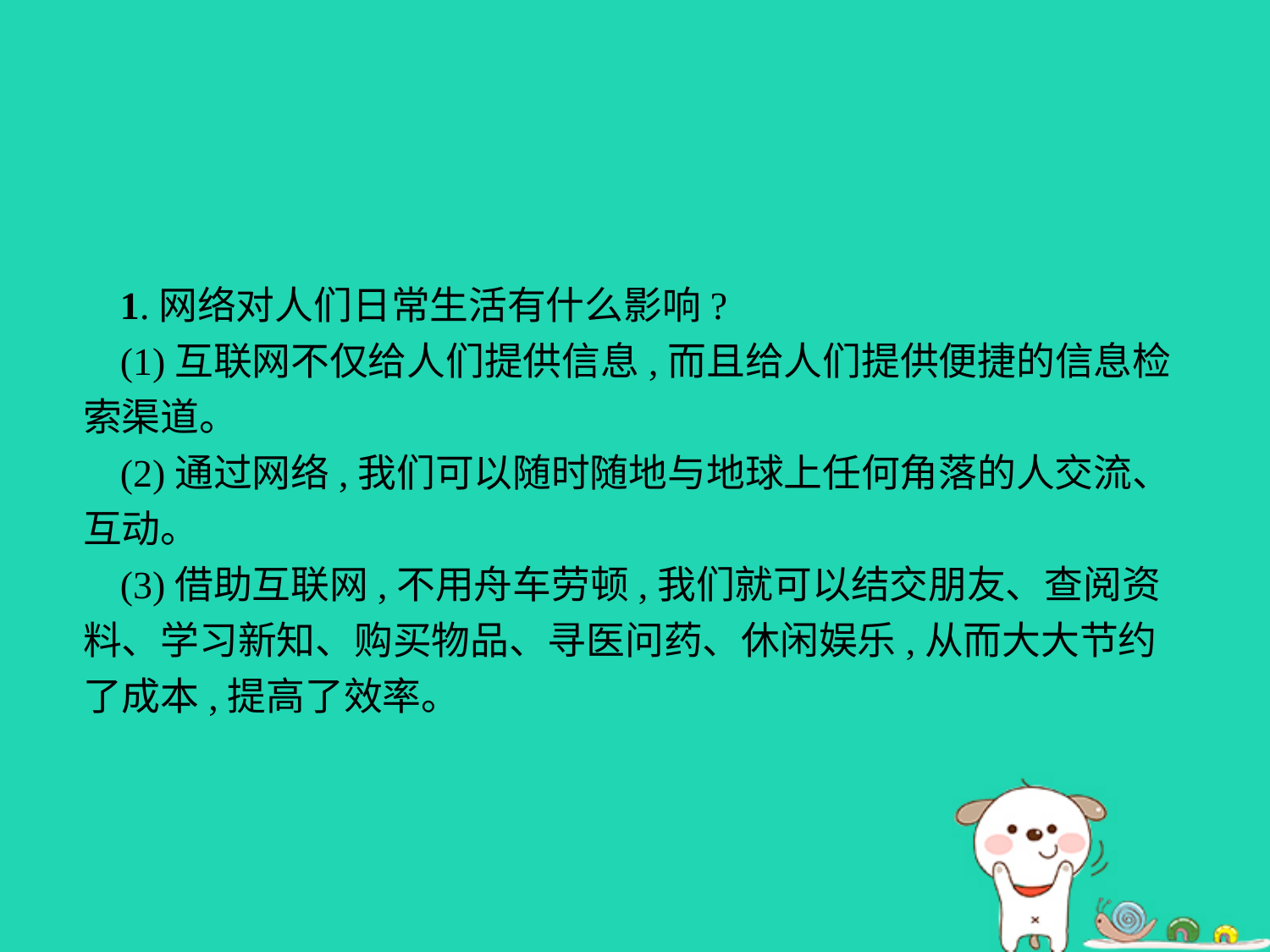

1.网络对人们日常生活有什么影响?
(1)互联网不仅给人们提供信息,而且给人们提供便捷的信息检索渠道。
(2)通过网络,我们可以随时随地与地球上任何角落的人交流、互动。
(3)借助互联网,不用舟车劳顿,我们就可以结交朋友、查阅资料、学习新知、购买物品、寻医问药、休闲娱乐,从而大大节约了成本,提高了效率。